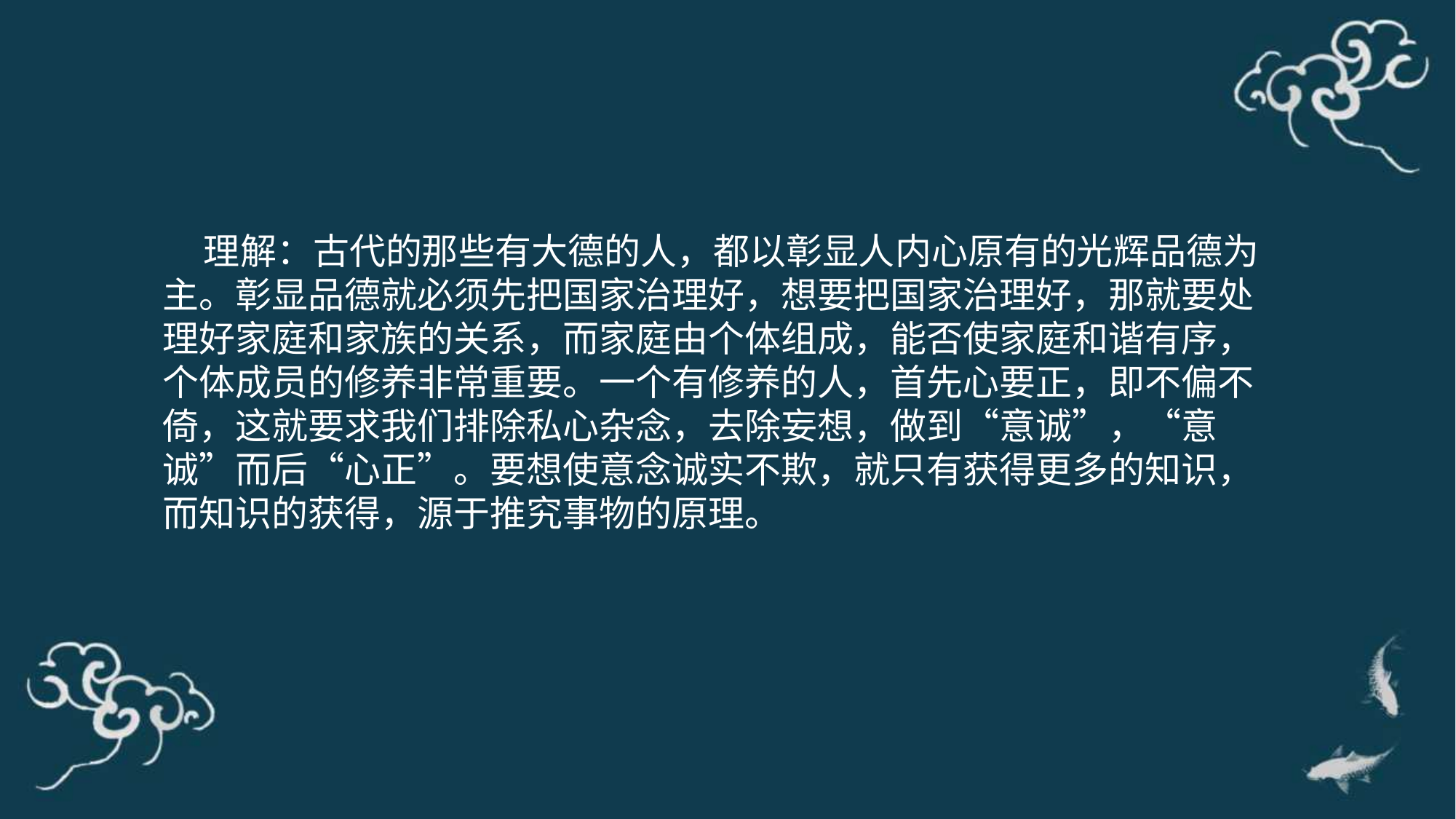

理解：古代的那些有大德的人，都以彰显人内心原有的光辉品德为主。彰显品德就必须先把国家治理好，想要把国家治理好，那就要处理好家庭和家族的关系，而家庭由个体组成，能否使家庭和谐有序，个体成员的修养非常重要。一个有修养的人，首先心要正，即不偏不倚，这就要求我们排除私心杂念，去除妄想，做到“意诚”，“意诚”而后“心正”。要想使意念诚实不欺，就只有获得更多的知识，而知识的获得，源于推究事物的原理。